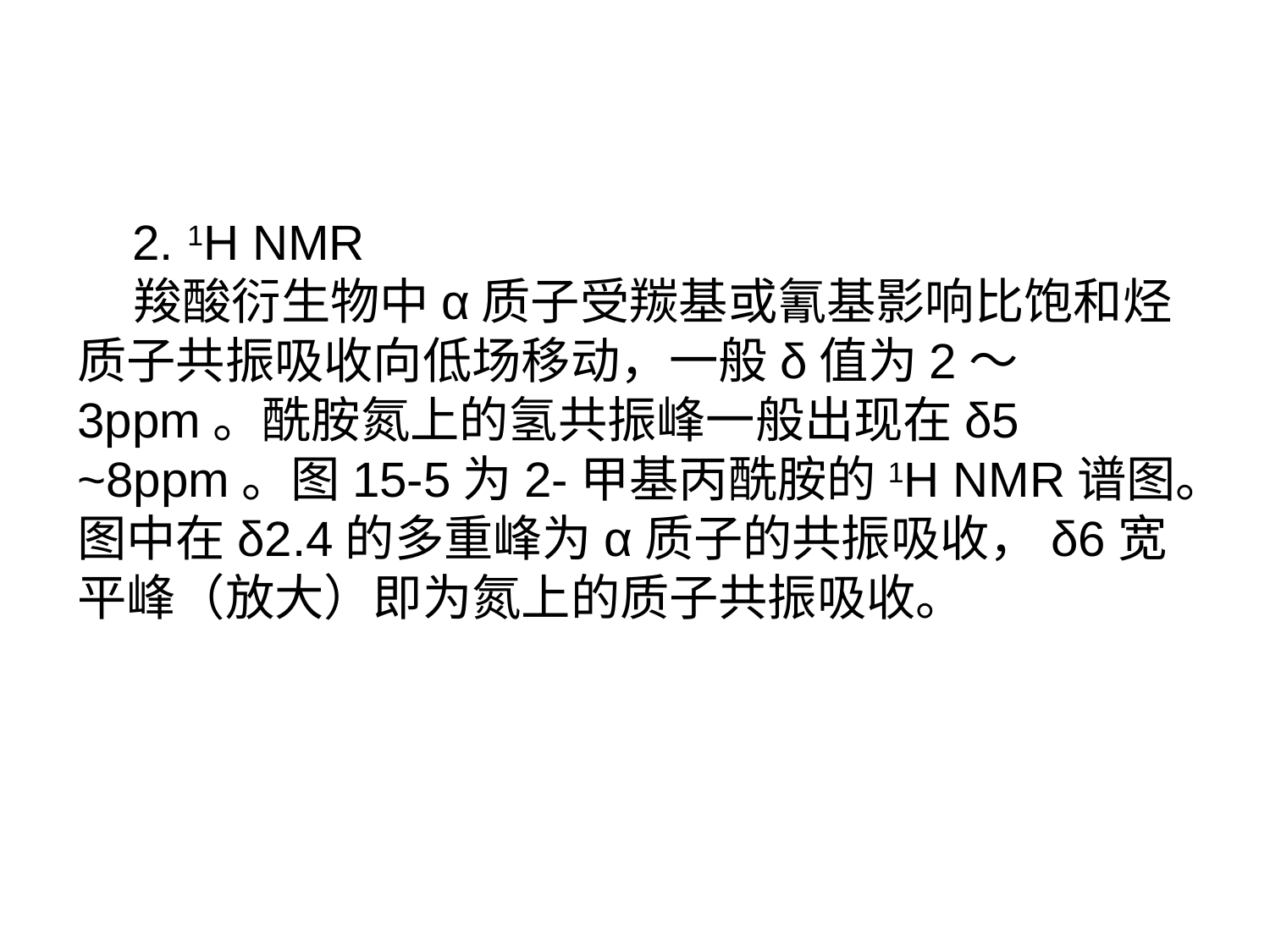

2. 1H NMR
    羧酸衍生物中α质子受羰基或氰基影响比饱和烃质子共振吸收向低场移动，一般δ值为2〜3ppm。酰胺氮上的氢共振峰一般出现在δ5 ~8ppm。图15-5为2-甲基丙酰胺的1H NMR谱图。图中在δ2.4的多重峰为α质子的共振吸收，δ6宽平峰（放大）即为氮上的质子共振吸收。